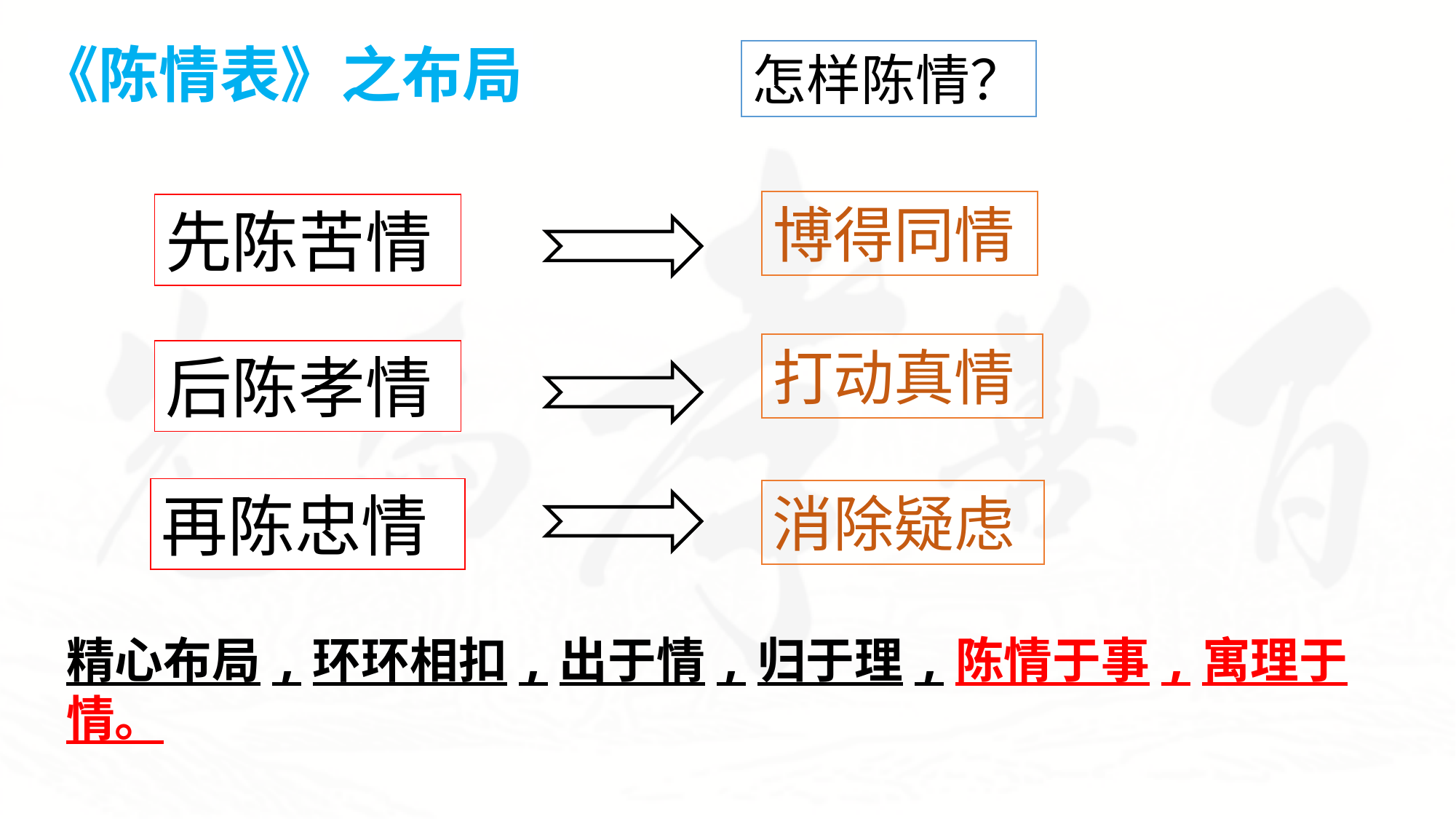

《陈情表》之布局
怎样陈情？
博得同情
先陈苦情

打动真情
后陈孝情

再陈忠情
消除疑虑

精心布局,环环相扣,出于情,归于理,陈情于事,寓理于情。